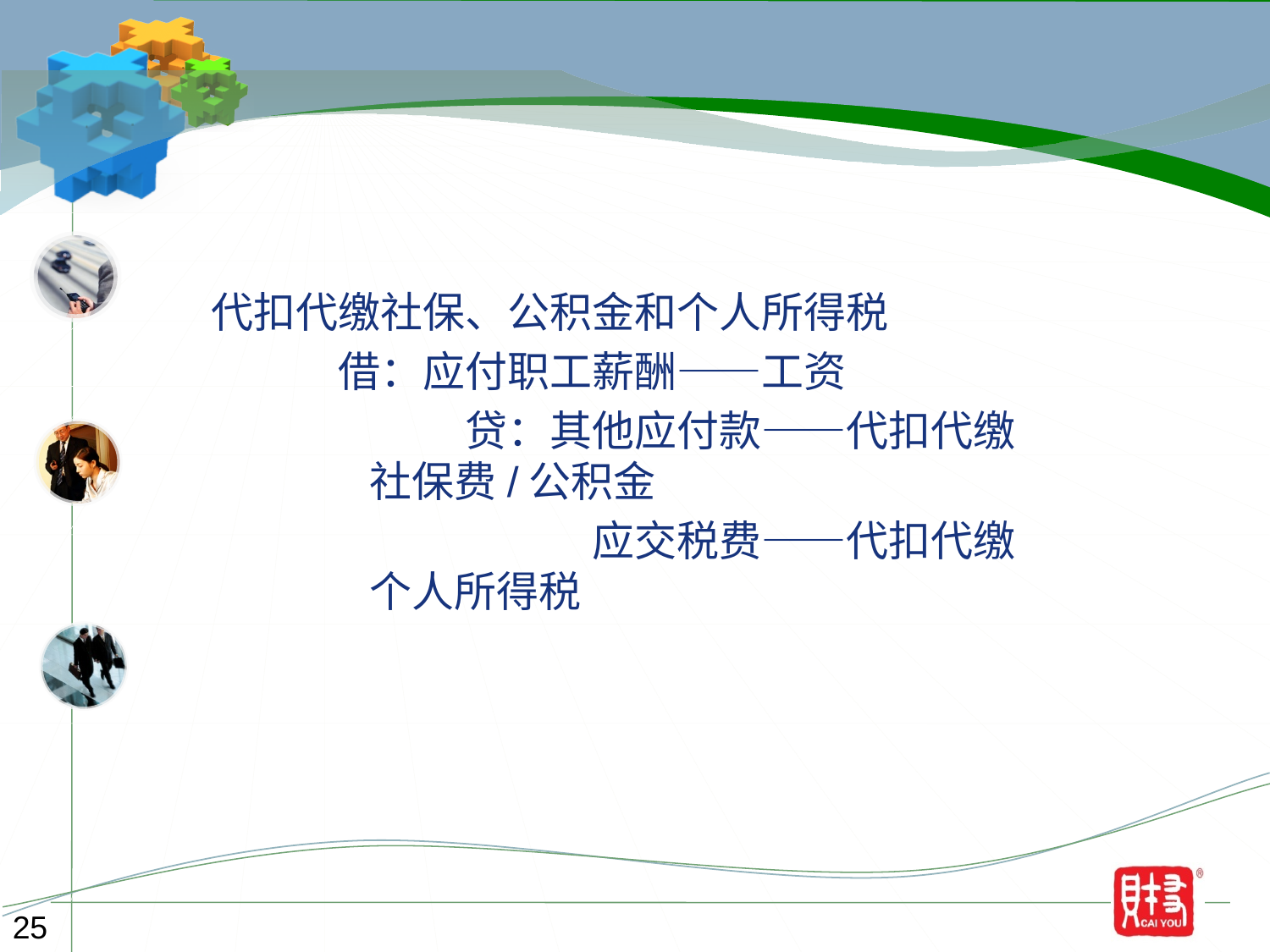

代扣代缴社保、公积金和个人所得税
借：应付职工薪酬——工资
　　　贷：其他应付款——代扣代缴社保费/公积金
　　　　　　应交税费——代扣代缴个人所得税

25